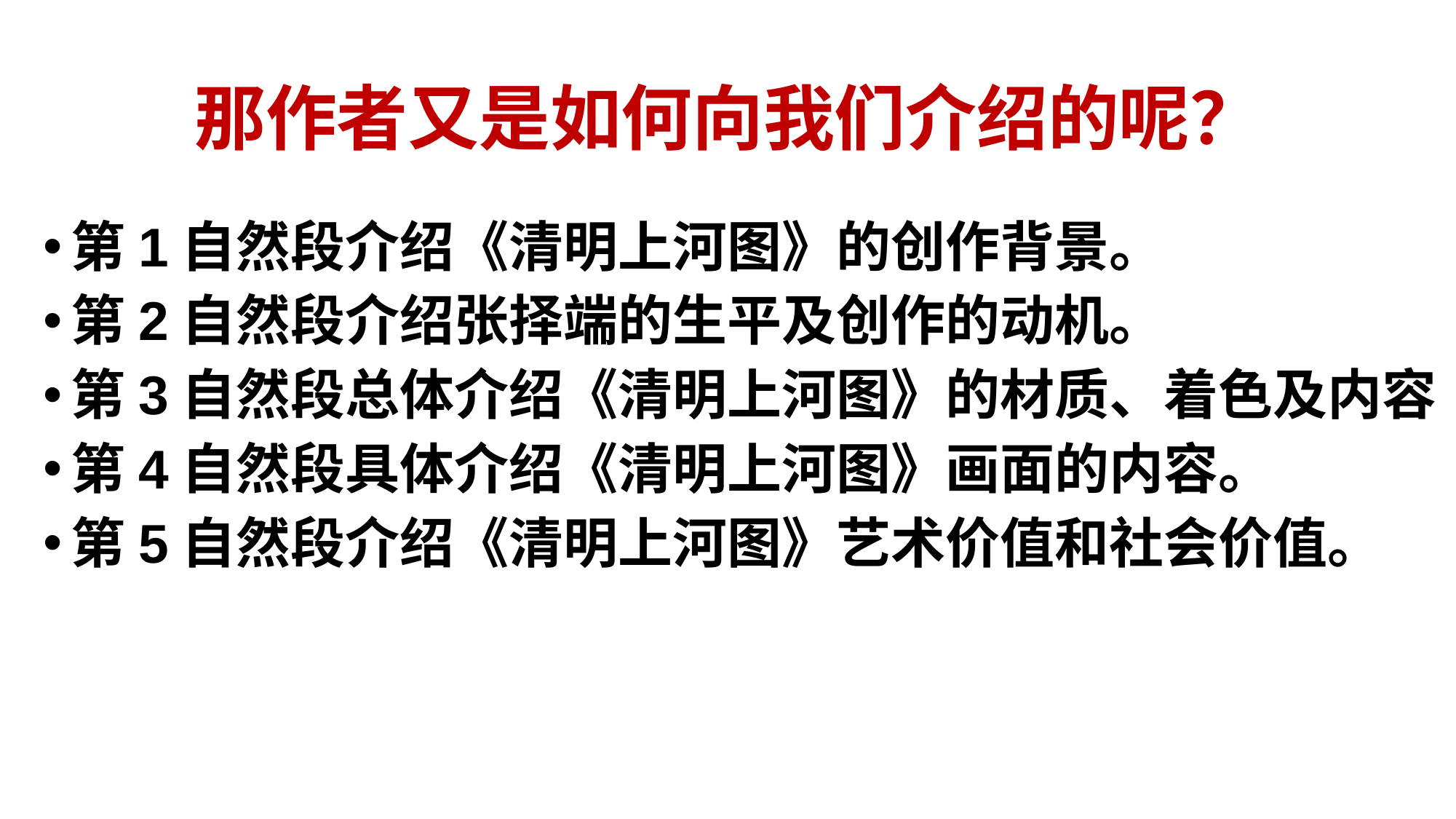

# 那作者又是如何向我们介绍的呢？
第1自然段介绍《清明上河图》的创作背景。
第2自然段介绍张择端的生平及创作的动机。
第3自然段总体介绍《清明上河图》的材质、着色及内容
第4自然段具体介绍《清明上河图》画面的内容。
第5自然段介绍《清明上河图》艺术价值和社会价值。